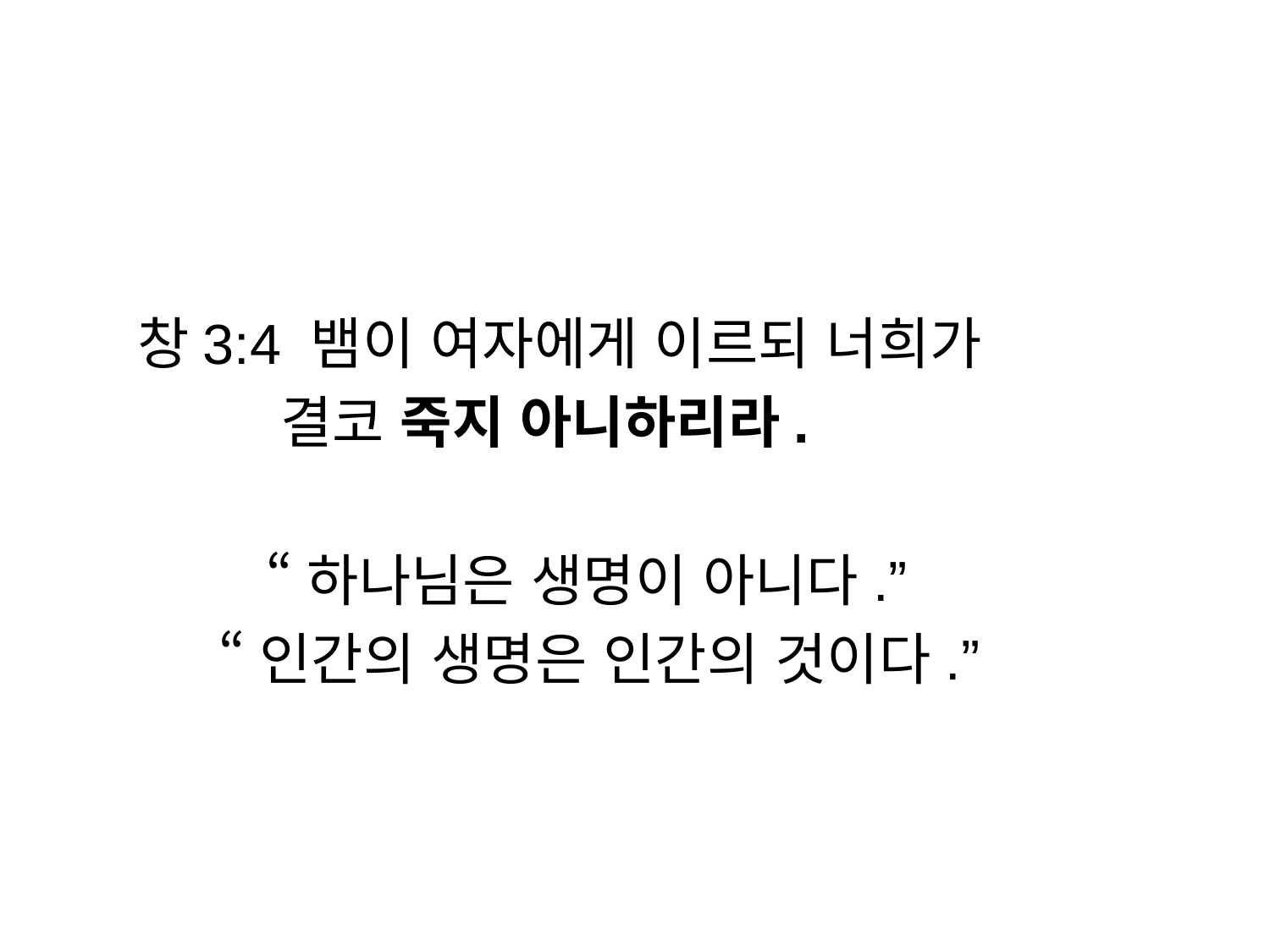

#

   창3:4 뱀이 여자에게 이르되 너희가
            결코 죽지 아니하리라.

            “하나님은 생명이 아니다.”
         “인간의 생명은 인간의 것이다.”